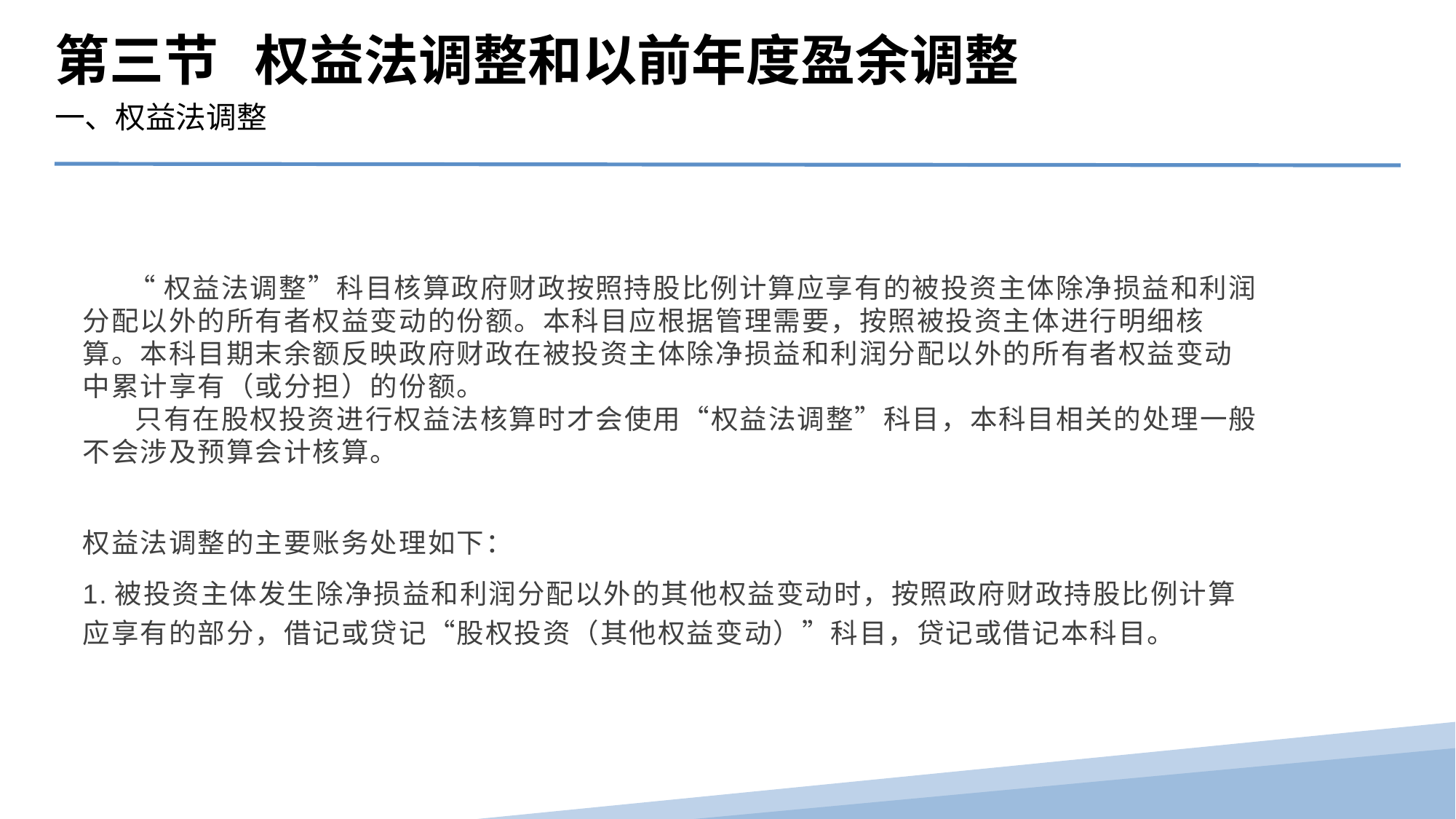

第三节   权益法调整和以前年度盈余调整
一、权益法调整
      “权益法调整”科目核算政府财政按照持股比例计算应享有的被投资主体除净损益和利润分配以外的所有者权益变动的份额。本科目应根据管理需要，按照被投资主体进行明细核算。本科目期末余额反映政府财政在被投资主体除净损益和利润分配以外的所有者权益变动中累计享有（或分担）的份额。
      只有在股权投资进行权益法核算时才会使用“权益法调整”科目，本科目相关的处理一般不会涉及预算会计核算。

权益法调整的主要账务处理如下：
1.被投资主体发生除净损益和利润分配以外的其他权益变动时，按照政府财政持股比例计算应享有的部分，借记或贷记“股权投资（其他权益变动）”科目，贷记或借记本科目。